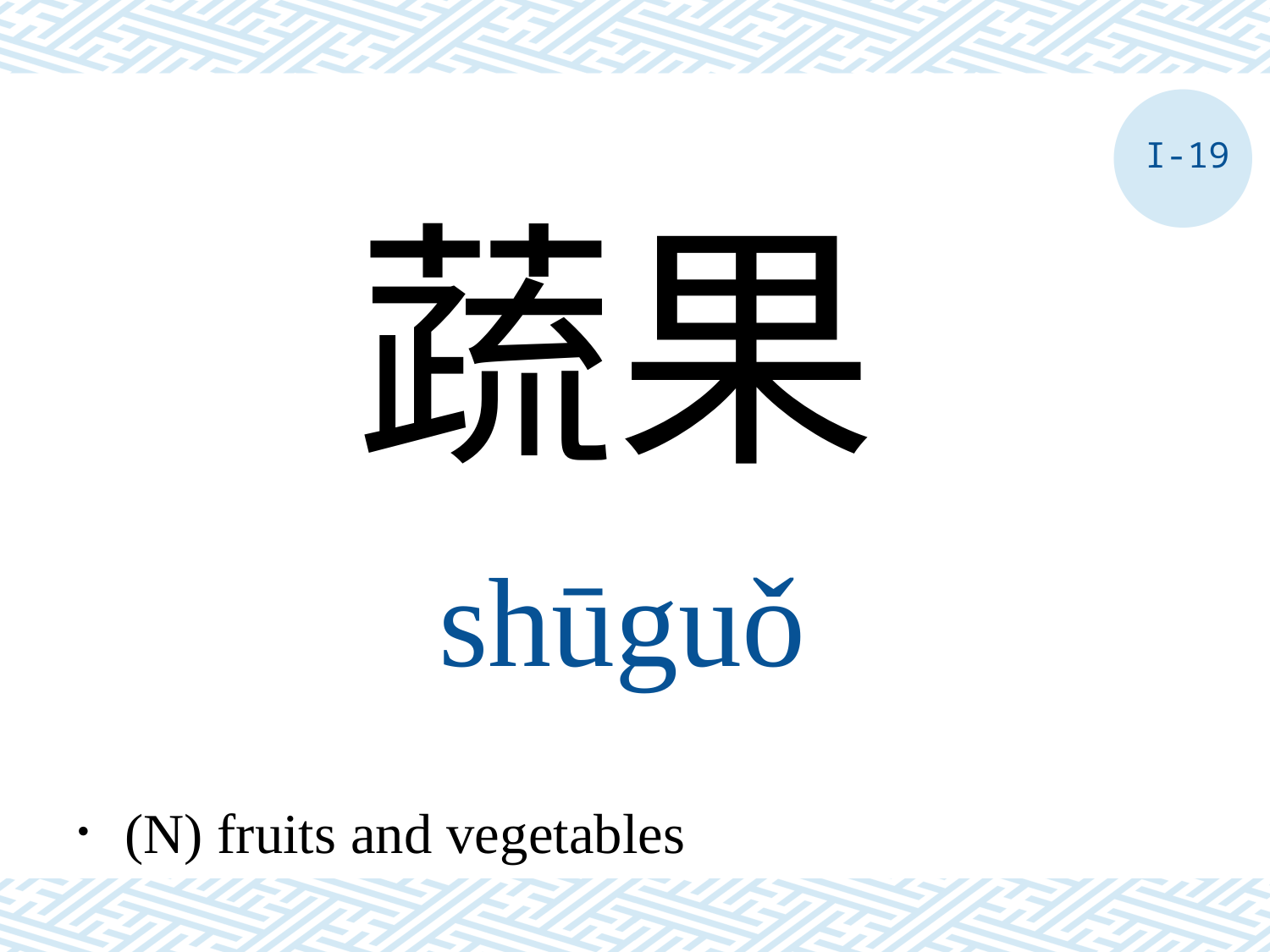

I-19

蔬果
shūguǒ
．(N) fruits and vegetables